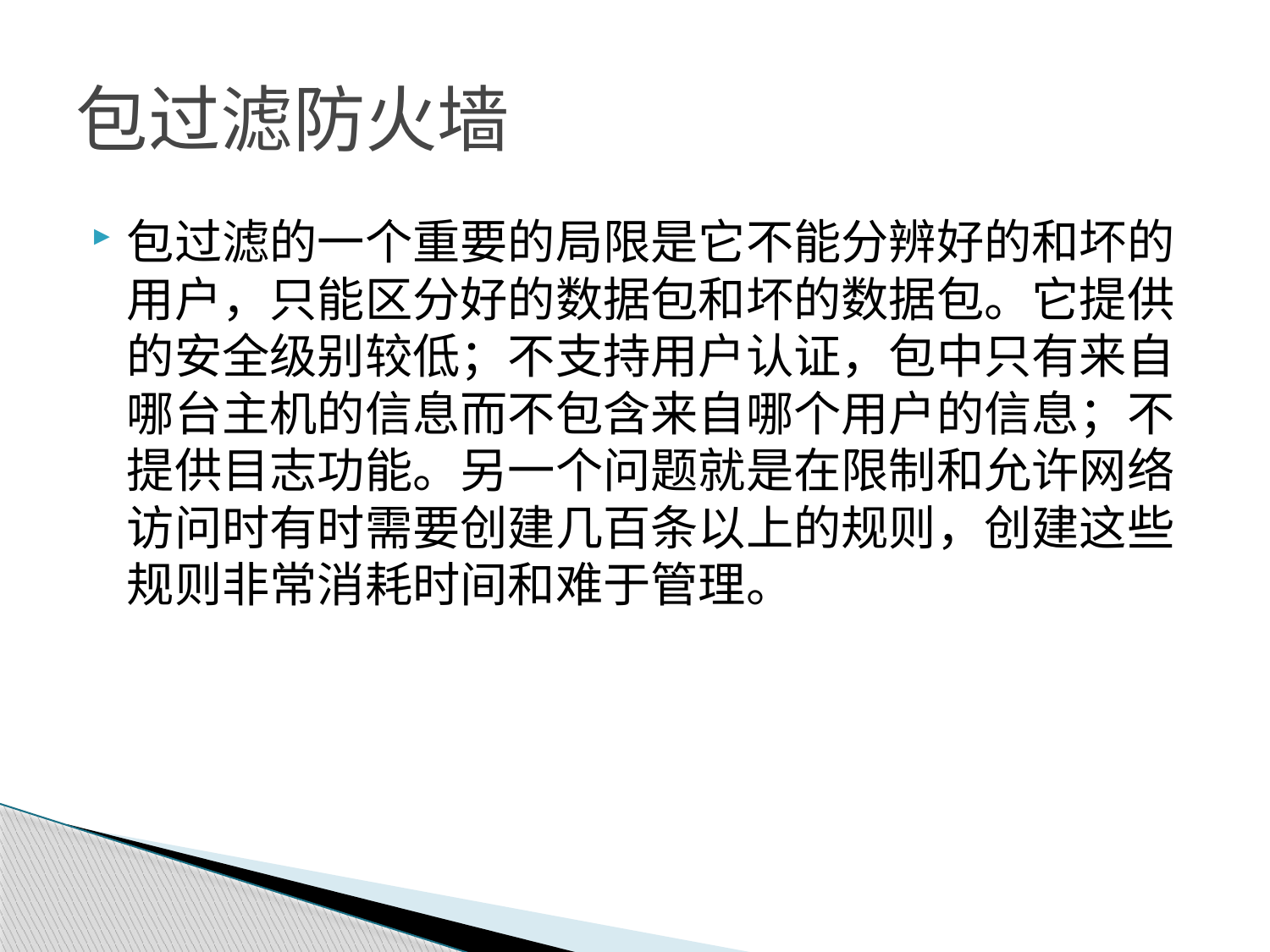

# 包过滤防火墙
包过滤的一个重要的局限是它不能分辨好的和坏的用户，只能区分好的数据包和坏的数据包。它提供的安全级别较低；不支持用户认证，包中只有来自哪台主机的信息而不包含来自哪个用户的信息；不提供目志功能。另一个问题就是在限制和允许网络访问时有时需要创建几百条以上的规则，创建这些规则非常消耗时间和难于管理。